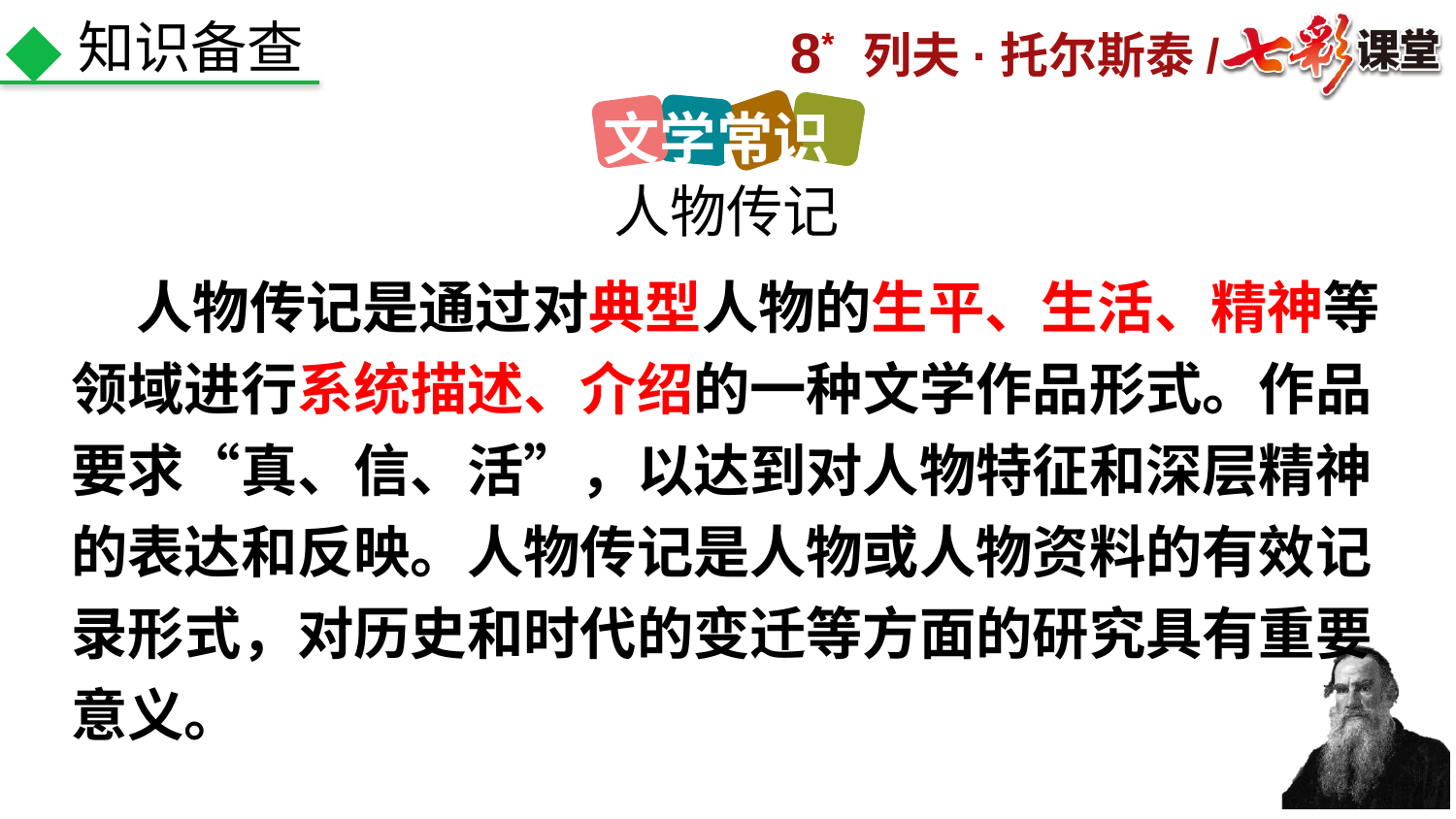

知识备查

文学常识

人物传记
    人物传记是通过对典型人物的生平、生活、精神等领域进行系统描述、介绍的一种文学作品形式。作品要求“真、信、活”，以达到对人物特征和深层精神的表达和反映。人物传记是人物或人物资料的有效记录形式，对历史和时代的变迁等方面的研究具有重要意义。